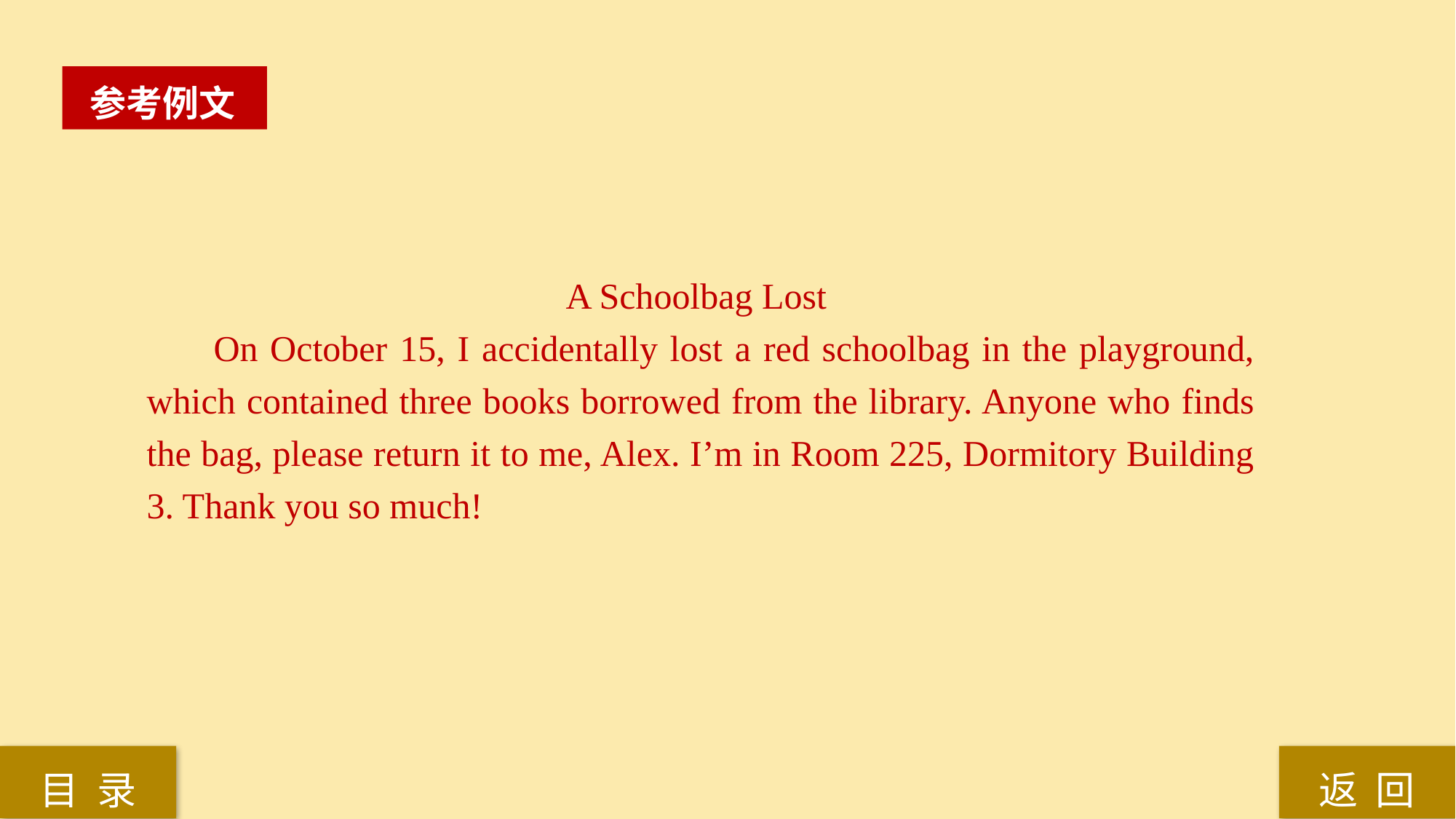

参考例文
A Schoolbag Lost
 On October 15, I accidentally lost a red schoolbag in the playground, which contained three books borrowed from the library. Anyone who finds the bag, please return it to me, Alex. I’m in Room 225, Dormitory Building 3. Thank you so much!
返  回